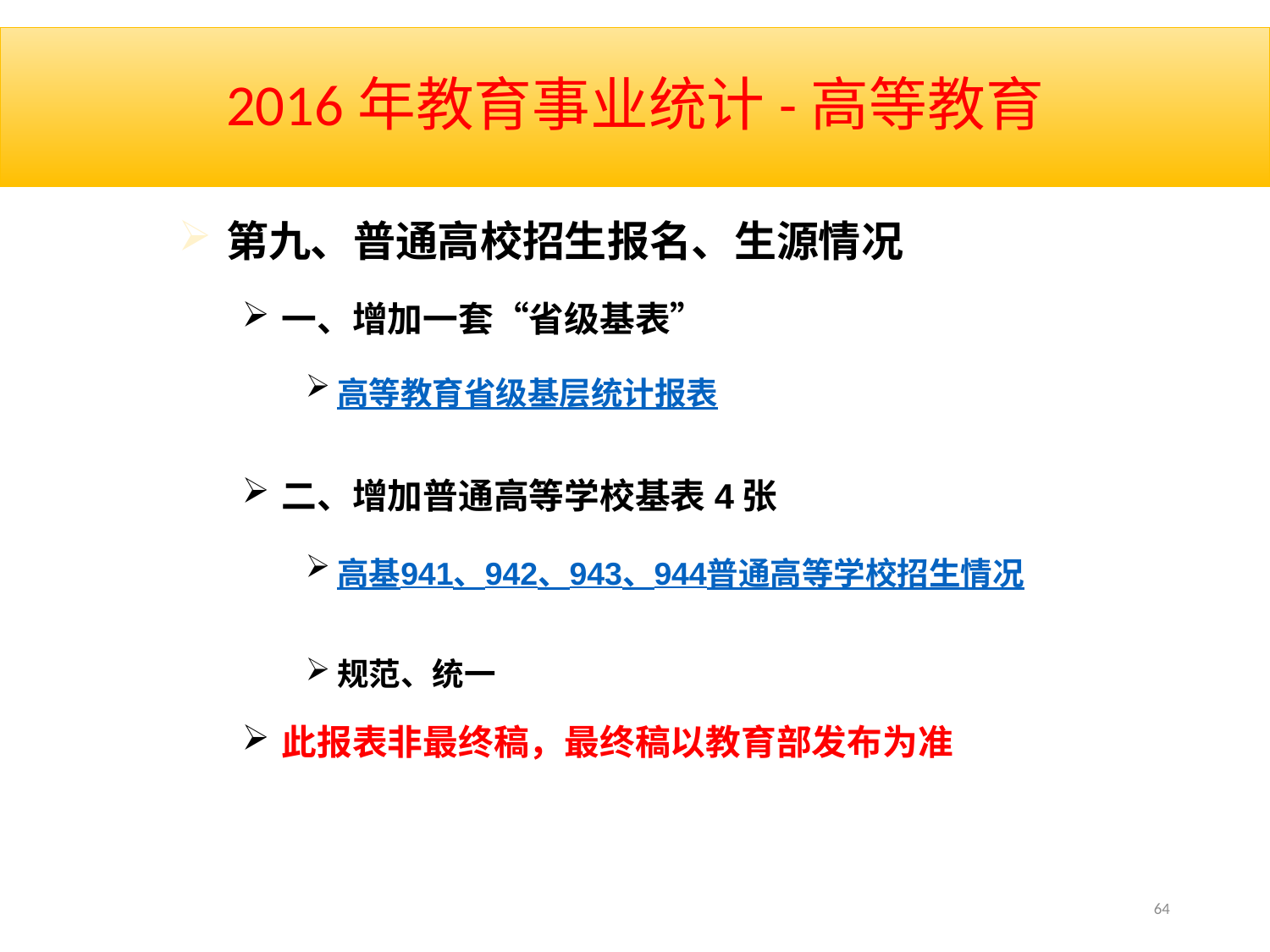

# 2016年教育事业统计-高等教育
第九、普通高校招生报名、生源情况

一、增加一套“省级基表”

高等教育省级基层统计报表

二、增加普通高等学校基表4张

高基941、942、943、944普通高等学校招生情况

规范、统一

此报表非最终稿，最终稿以教育部发布为准

64